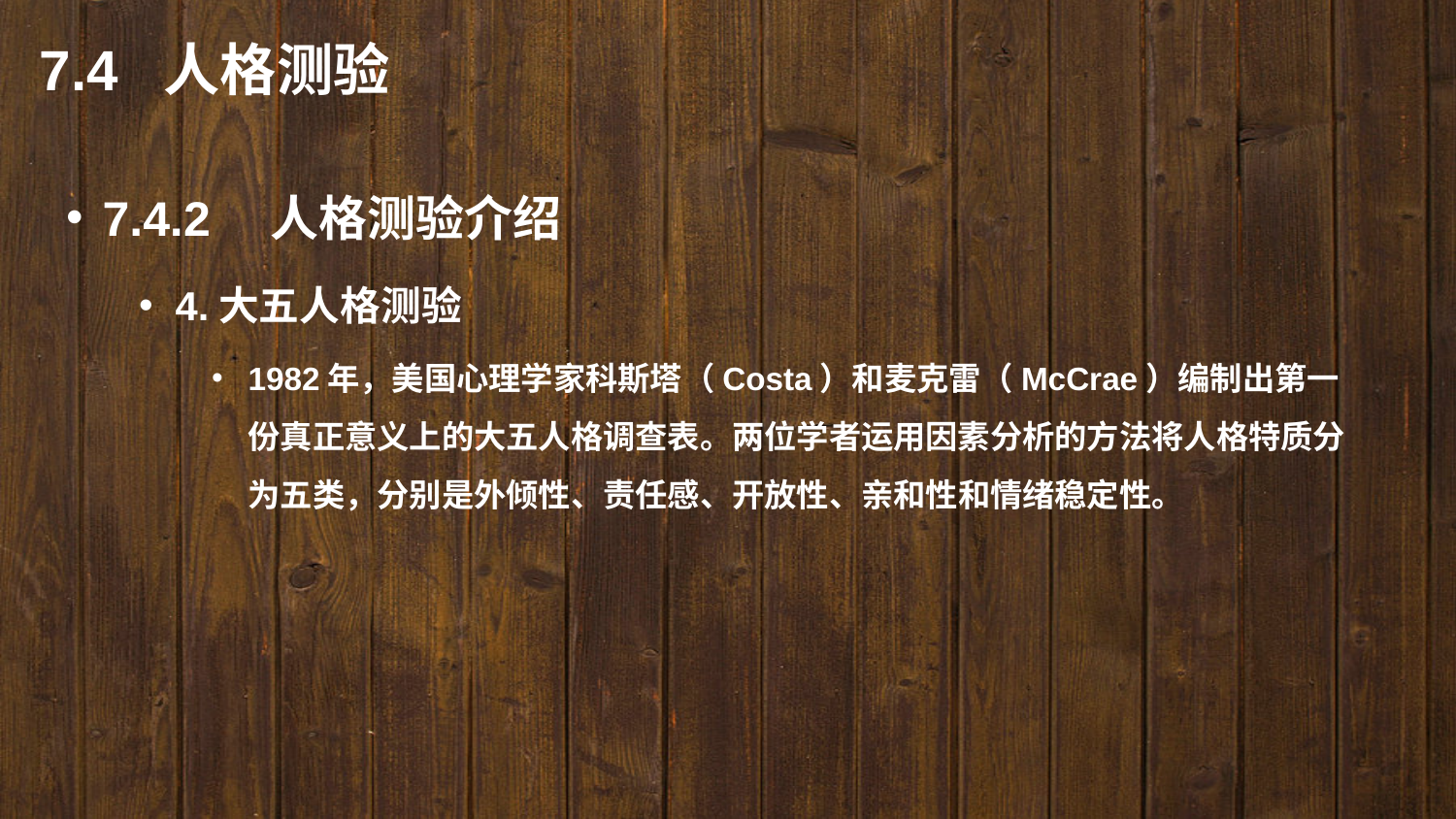

7.4  人格测验
7.4.2　人格测验介绍
4.大五人格测验
1982年，美国心理学家科斯塔（Costa）和麦克雷（McCrae）编制出第一份真正意义上的大五人格调查表。两位学者运用因素分析的方法将人格特质分为五类，分别是外倾性、责任感、开放性、亲和性和情绪稳定性。